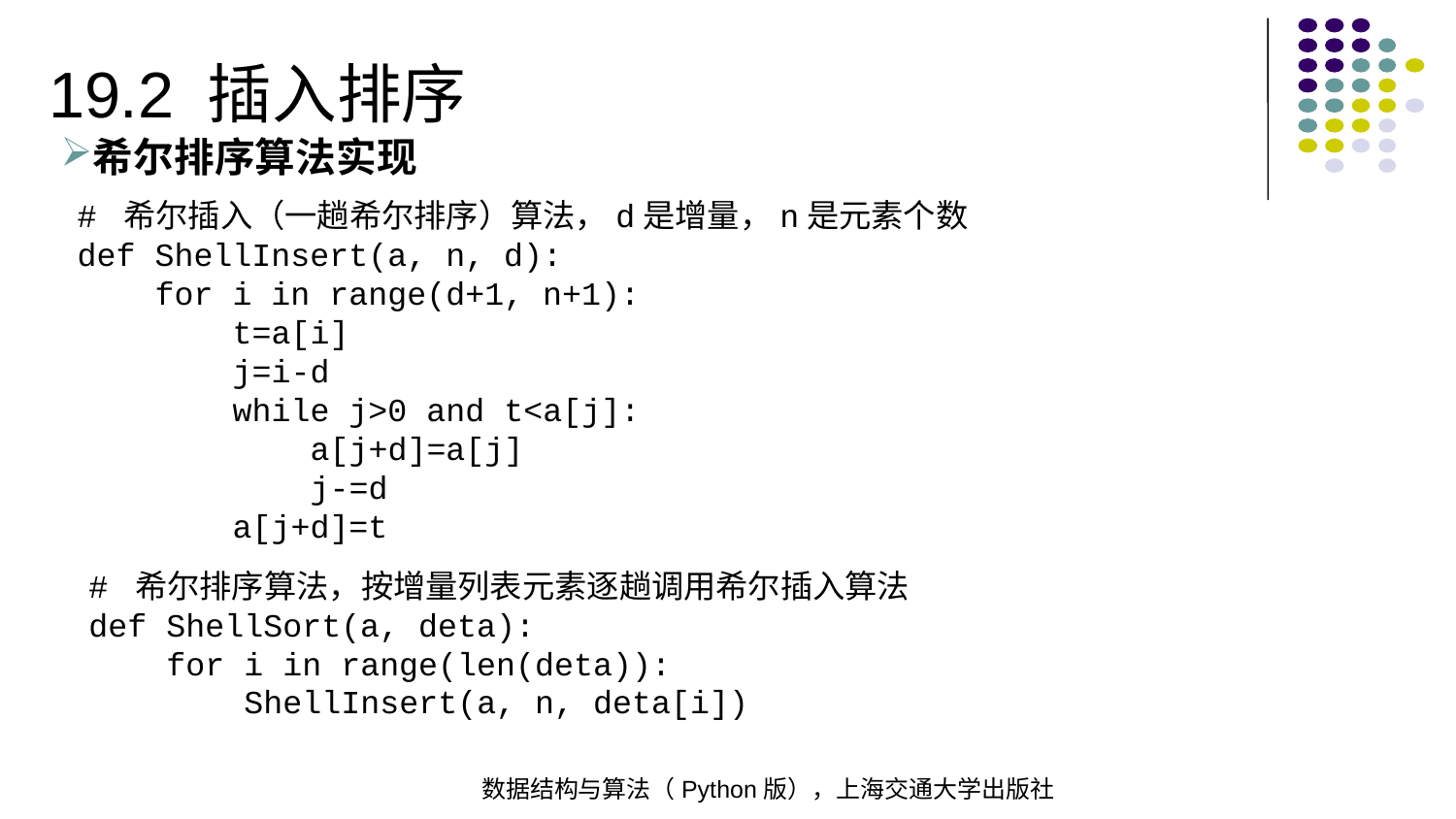

19.2 插入排序
希尔排序算法实现
# 希尔插入（一趟希尔排序）算法，d是增量，n是元素个数
def ShellInsert(a, n, d):
    for i in range(d+1, n+1):
        t=a[i]
        j=i-d
        while j>0 and t<a[j]:
            a[j+d]=a[j]
            j-=d
        a[j+d]=t
# 希尔排序算法，按增量列表元素逐趟调用希尔插入算法
def ShellSort(a, deta):
    for i in range(len(deta)):
        ShellInsert(a, n, deta[i])